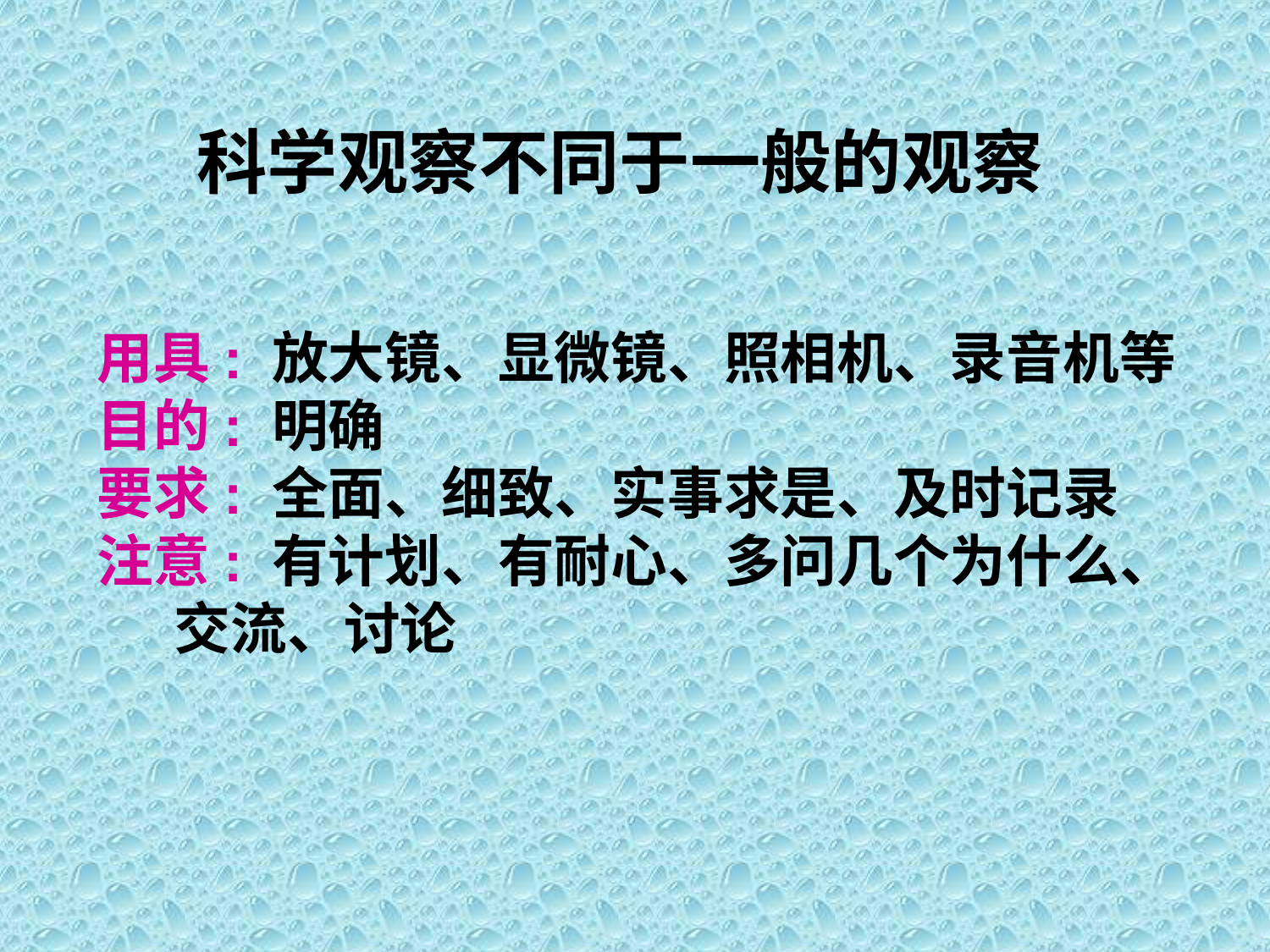

科学观察不同于一般的观察
用具: 放大镜、显微镜、照相机、录音机等
目的: 明确
要求: 全面、细致、实事求是、及时记录
注意: 有计划、有耐心、多问几个为什么、         交流、讨论